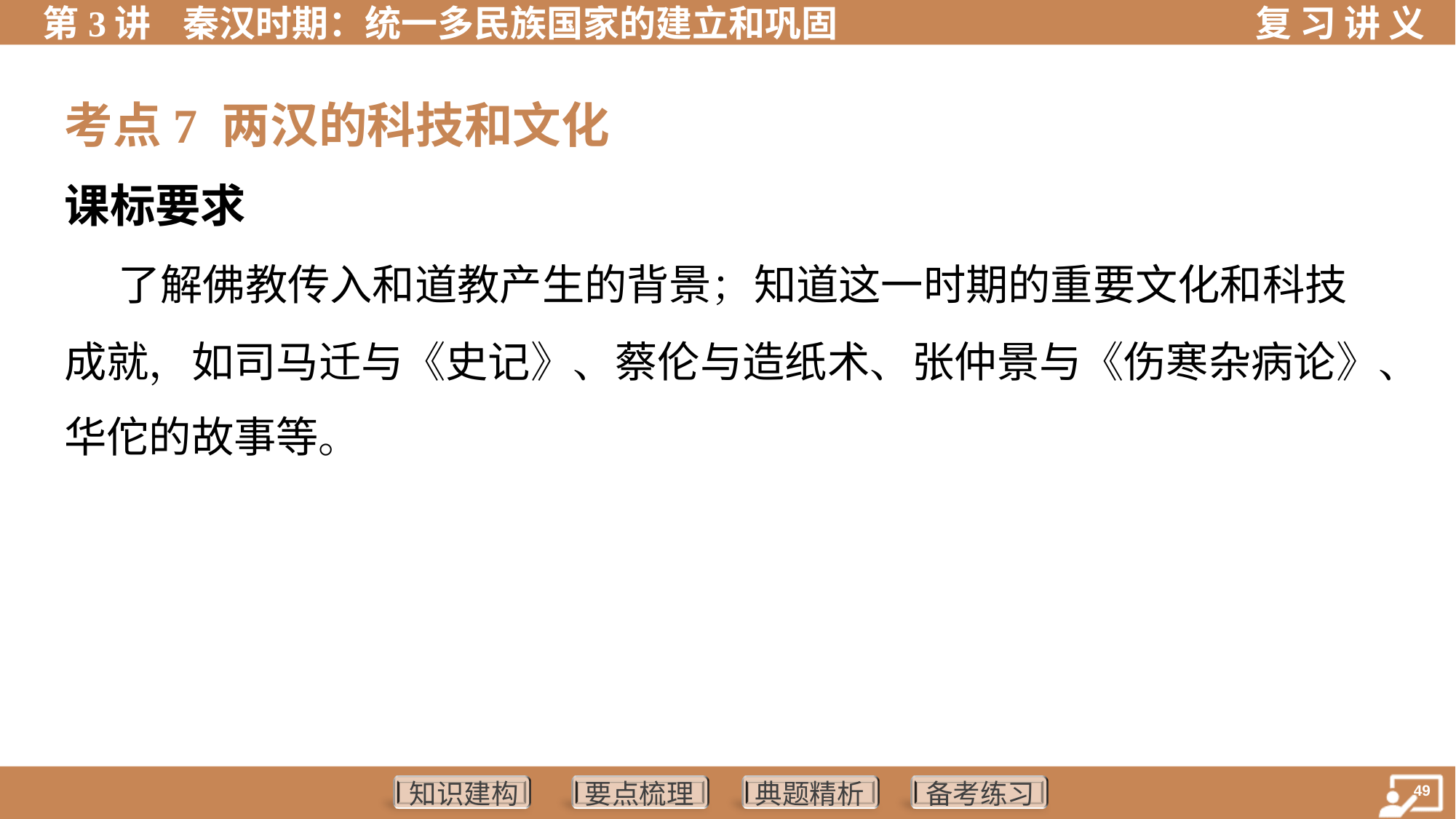

考点7 两汉的科技和文化
课标要求
    了解佛教传入和道教产生的背景；知道这一时期的重要文化和科技
成就，如司马迁与《史记》、蔡伦与造纸术、张仲景与《伤寒杂病论》、
华佗的故事等。